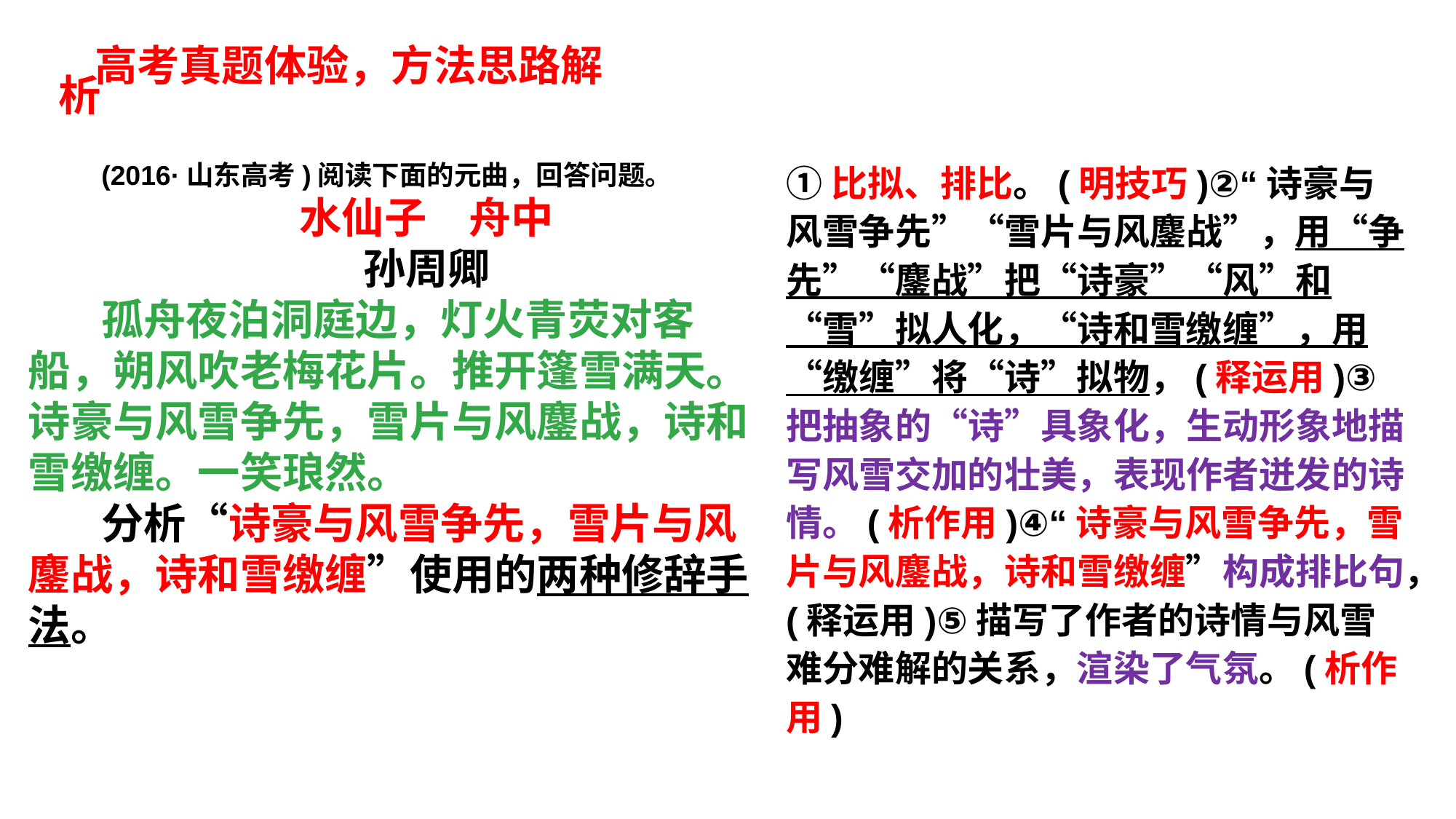

高考真题体验，方法思路解析
①比拟、排比。(明技巧)②“诗豪与风雪争先”“雪片与风鏖战”，用“争先”“鏖战”把“诗豪”“风”和“雪”拟人化，“诗和雪缴缠”，用“缴缠”将“诗”拟物，(释运用)③把抽象的“诗”具象化，生动形象地描写风雪交加的壮美，表现作者迸发的诗情。(析作用)④“诗豪与风雪争先，雪片与风鏖战，诗和雪缴缠”构成排比句，(释运用)⑤描写了作者的诗情与风雪难分难解的关系，渲染了气氛。(析作用)

(2016·山东高考)阅读下面的元曲，回答问题。
水仙子　舟中
孙周卿
孤舟夜泊洞庭边，灯火青荧对客船，朔风吹老梅花片。推开篷雪满天。诗豪与风雪争先，雪片与风鏖战，诗和雪缴缠。一笑琅然。
分析“诗豪与风雪争先，雪片与风鏖战，诗和雪缴缠”使用的两种修辞手法。